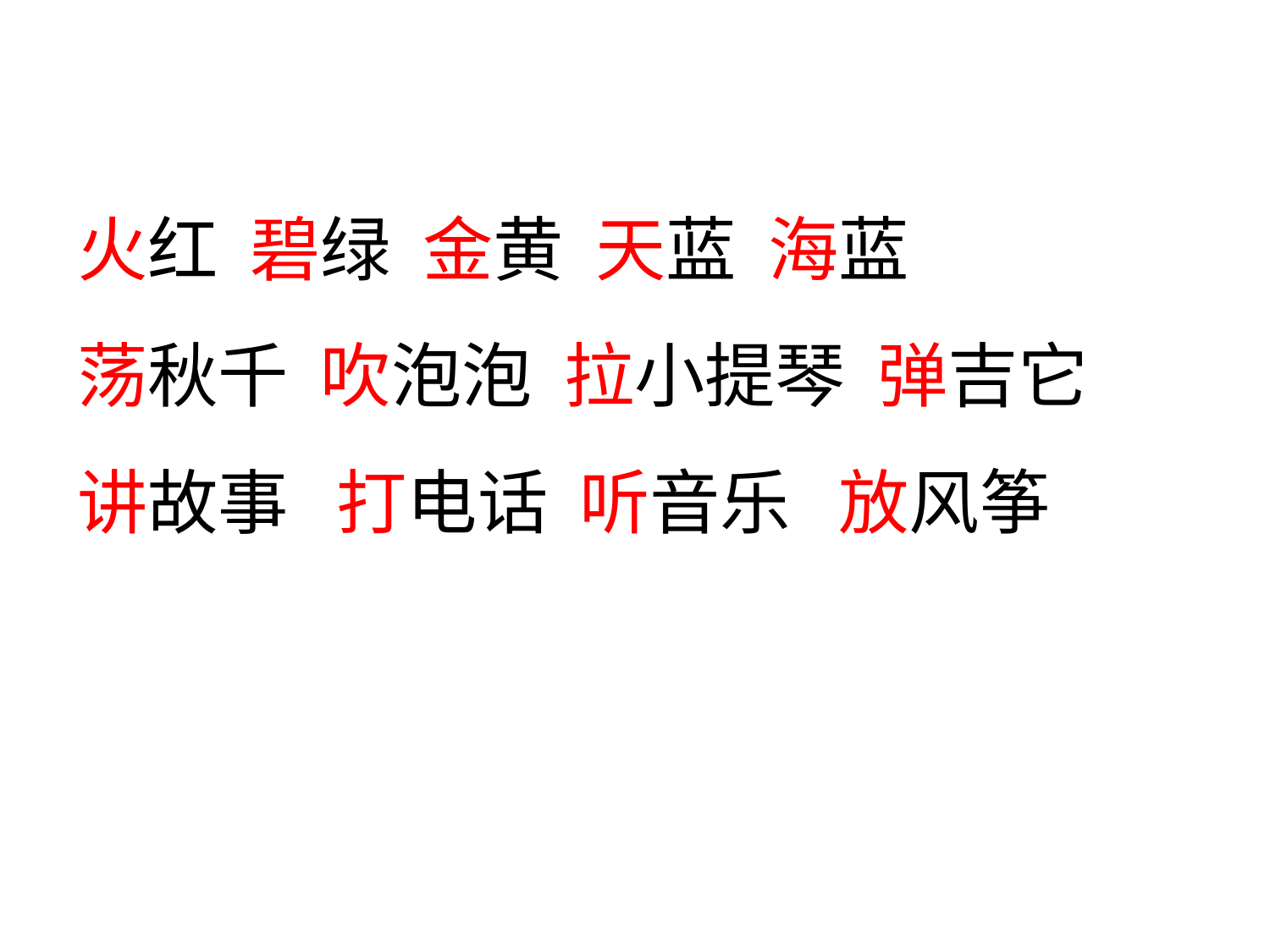

火红  碧绿  金黄  天蓝  海蓝
荡秋千  吹泡泡  拉小提琴  弹吉它   讲故事   打电话  听音乐   放风筝